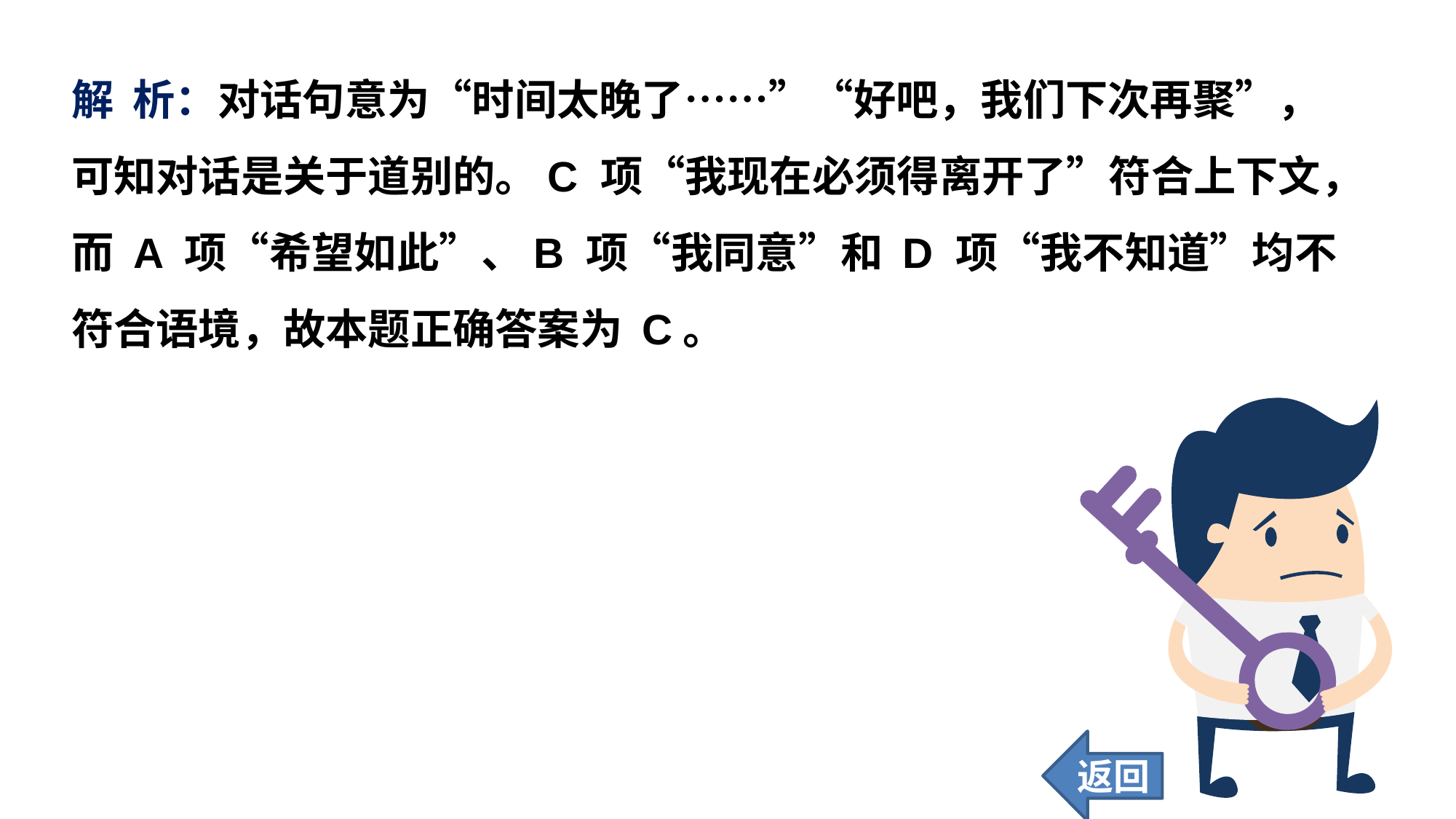

解  析：对话句意为“时间太晚了……”“好吧，我们下次再聚”，可知对话是关于道别的。C 项“我现在必须得离开了”符合上下文，而 A 项“希望如此”、B 项“我同意”和 D 项“我不知道”均不符合语境，故本题正确答案为 C。

返回
113